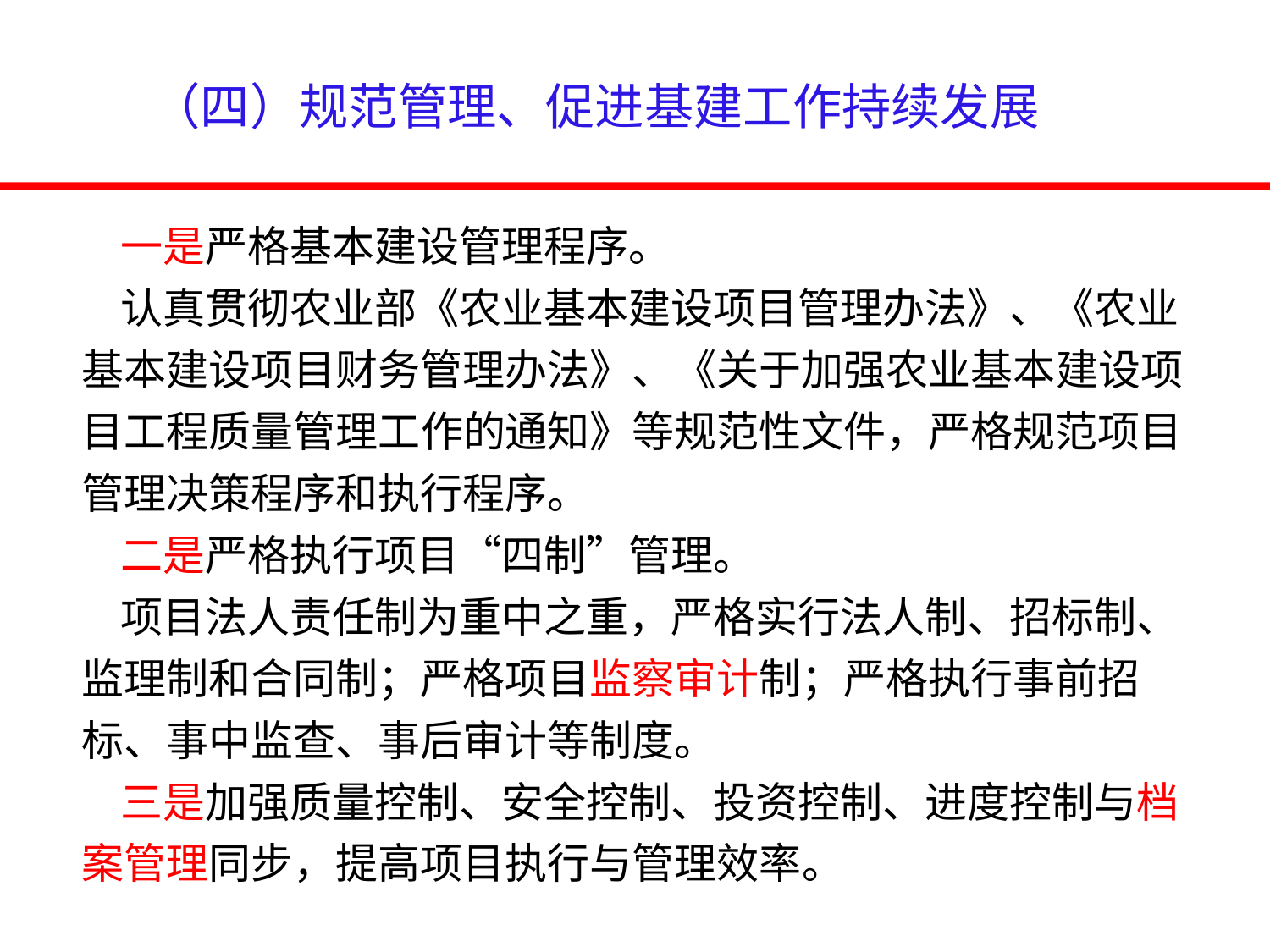

（四）规范管理、促进基建工作持续发展

   一是严格基本建设管理程序。
   认真贯彻农业部《农业基本建设项目管理办法》、《农业基本建设项目财务管理办法》、《关于加强农业基本建设项目工程质量管理工作的通知》等规范性文件，严格规范项目管理决策程序和执行程序。
   二是严格执行项目“四制”管理。
   项目法人责任制为重中之重，严格实行法人制、招标制、监理制和合同制；严格项目监察审计制；严格执行事前招标、事中监查、事后审计等制度。
   三是加强质量控制、安全控制、投资控制、进度控制与档案管理同步，提高项目执行与管理效率。